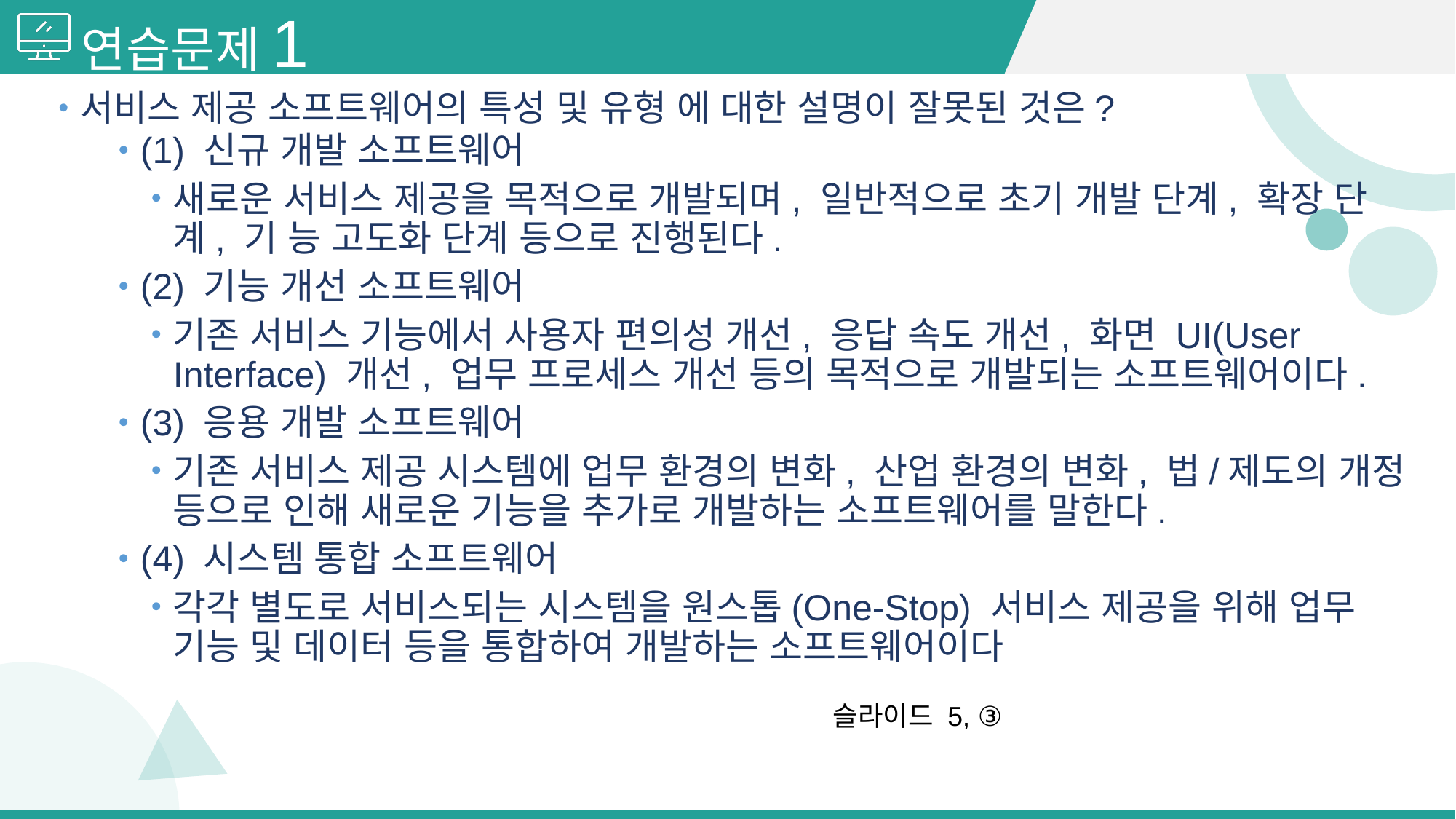

# 연습문제1
서비스 제공 소프트웨어의 특성 및 유형 에 대한 설명이 잘못된 것은?
(1) 신규 개발 소프트웨어
새로운 서비스 제공을 목적으로 개발되며, 일반적으로 초기 개발 단계, 확장 단계, 기 능 고도화 단계 등으로 진행된다.
(2) 기능 개선 소프트웨어
기존 서비스 기능에서 사용자 편의성 개선, 응답 속도 개선, 화면 UI(User Interface) 개선, 업무 프로세스 개선 등의 목적으로 개발되는 소프트웨어이다.
(3) 응용 개발 소프트웨어
기존 서비스 제공 시스템에 업무 환경의 변화, 산업 환경의 변화, 법/제도의 개정 등으로 인해 새로운 기능을 추가로 개발하는 소프트웨어를 말한다.
(4) 시스템 통합 소프트웨어
각각 별도로 서비스되는 시스템을 원스톱(One-Stop) 서비스 제공을 위해 업무 기능 및 데이터 등을 통합하여 개발하는 소프트웨어이다
슬라이드 5, ③